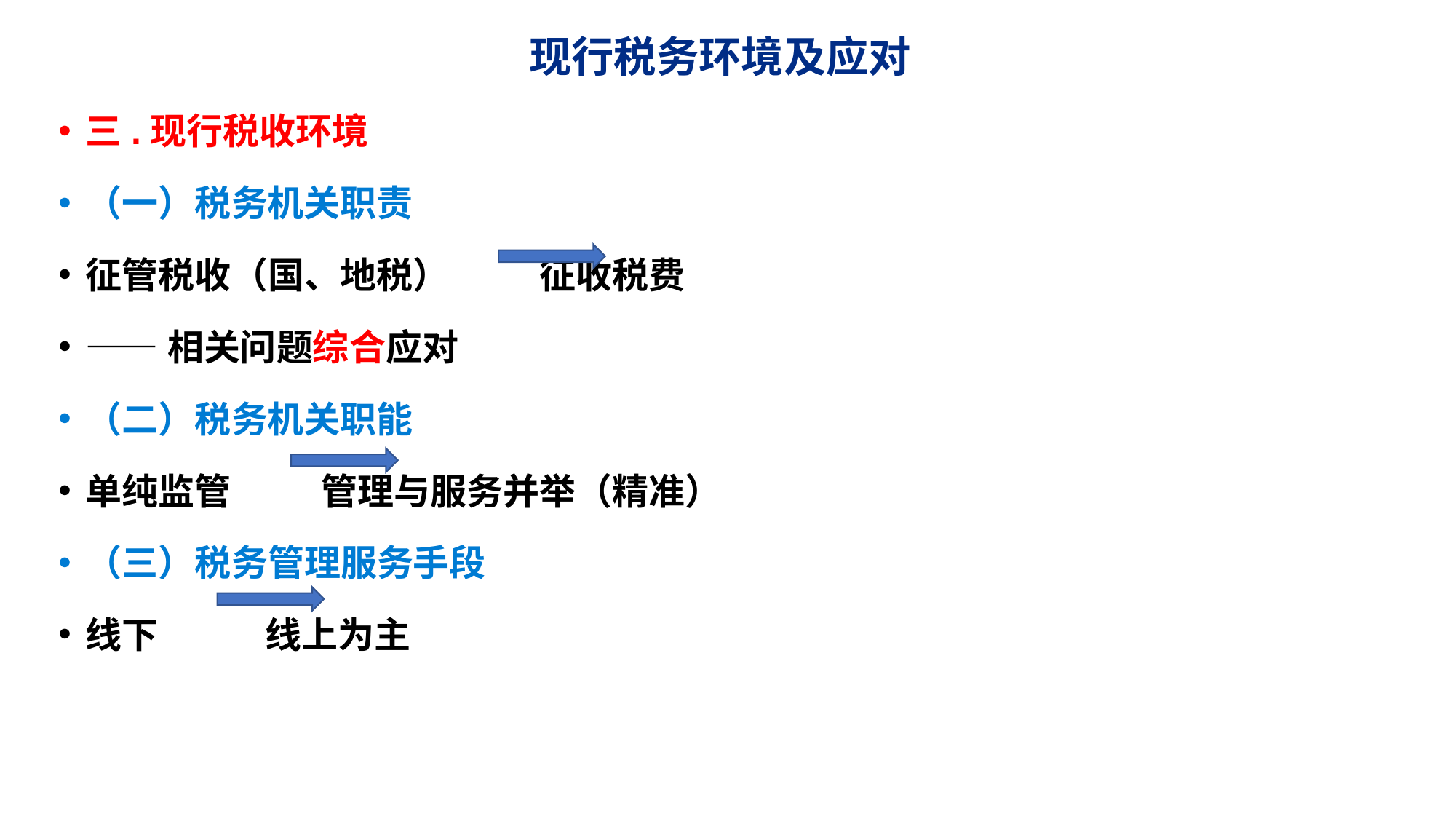

# 现行税务环境及应对
三.现行税收环境
（一）税务机关职责
征管税收（国、地税）           征收税费
——相关问题综合应对
（二）税务机关职能
单纯监管           管理与服务并举（精准）
（三）税务管理服务手段
线下             线上为主